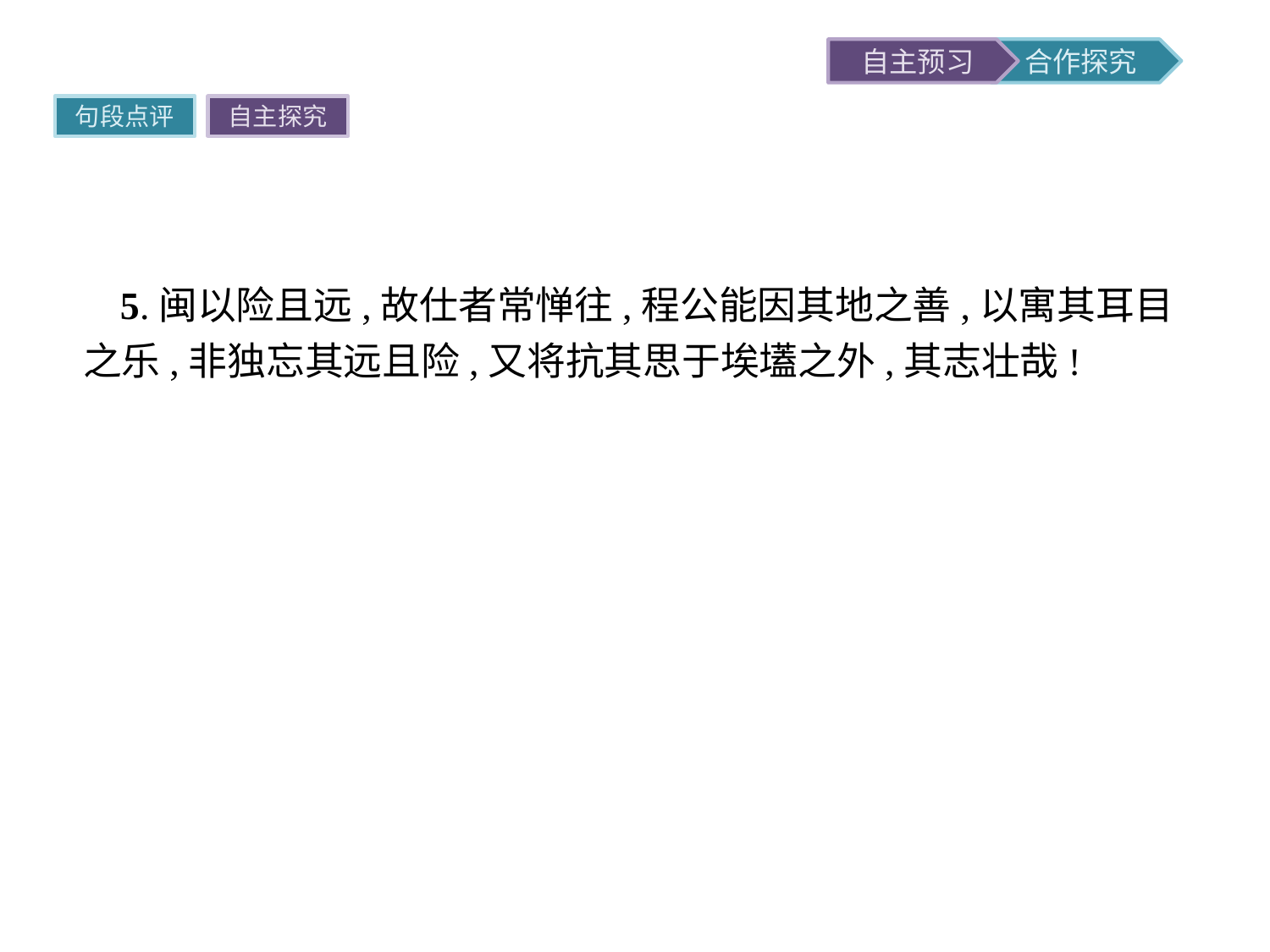

句段点评
自主探究
5.闽以险且远,故仕者常惮往,程公能因其地之善,以寓其耳目之乐,非独忘其远且险,又将抗其思于埃壒之外,其志壮哉!
翻译闽地因其艰险和僻远,所以为官者常常害怕前往任职,程师孟能利用闽地的优势,来寄托自己的耳目的乐趣,不但忘记了闽地的僻远和艰险,又将思绪飘浮于尘世之外,他的志向多远大呀!
点评这是对程师孟治郡的赞赏。他不怕福州山川艰险僻远,充分利用其地域优势,来寄托他的乐趣。作者极力赞叹他的超凡脱俗、志向远大。